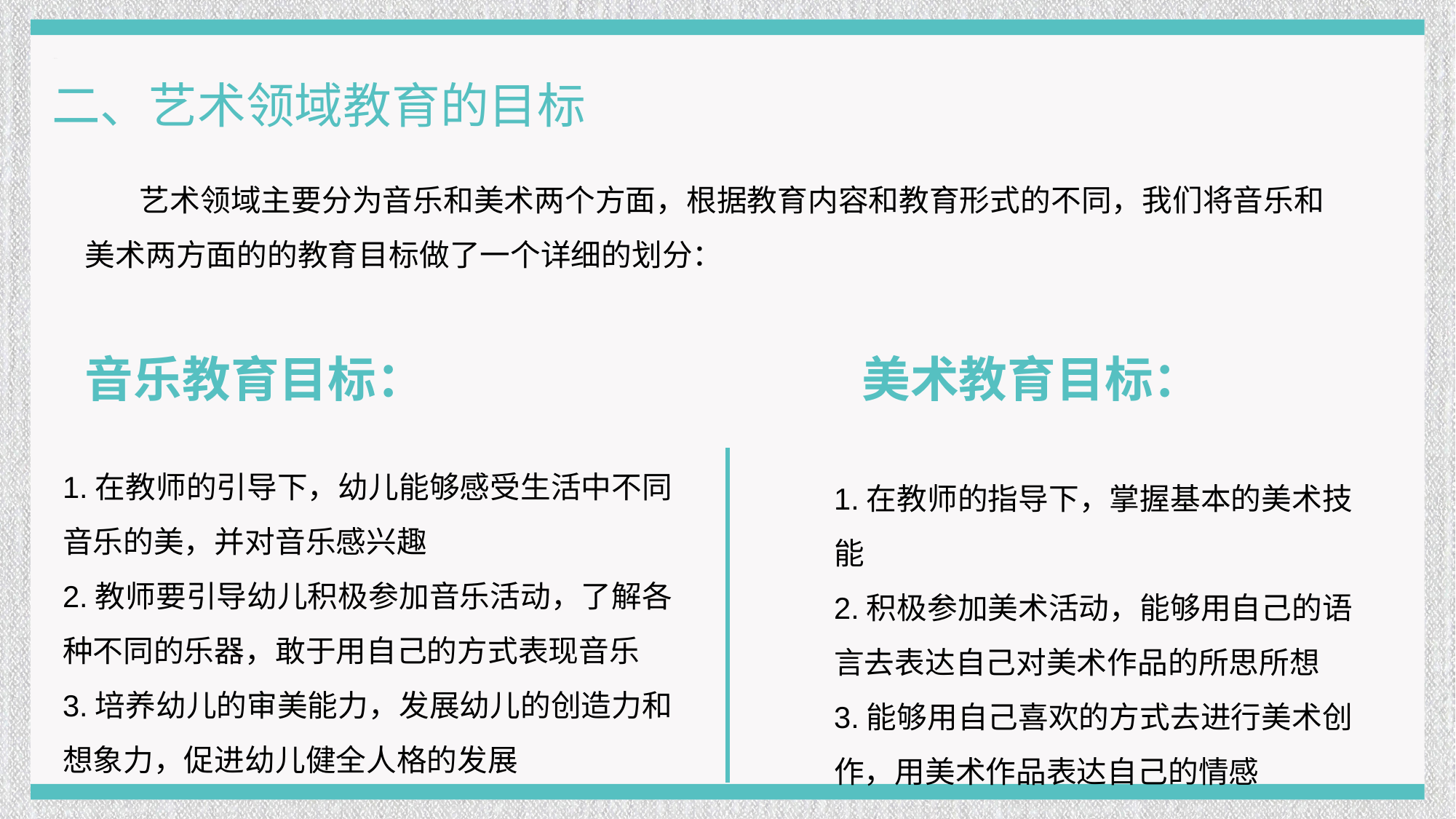

二、艺术领域教育的目标
艺术领域主要分为音乐和美术两个方面，根据教育内容和教育形式的不同，我们将音乐和美术两方面的的教育目标做了一个详细的划分：
音乐教育目标：
美术教育目标：
1.在教师的引导下，幼儿能够感受生活中不同音乐的美，并对音乐感兴趣
2.教师要引导幼儿积极参加音乐活动，了解各种不同的乐器，敢于用自己的方式表现音乐
3.培养幼儿的审美能力，发展幼儿的创造力和想象力，促进幼儿健全人格的发展
1.在教师的指导下，掌握基本的美术技能
2.积极参加美术活动，能够用自己的语言去表达自己对美术作品的所思所想
3.能够用自己喜欢的方式去进行美术创作，用美术作品表达自己的情感